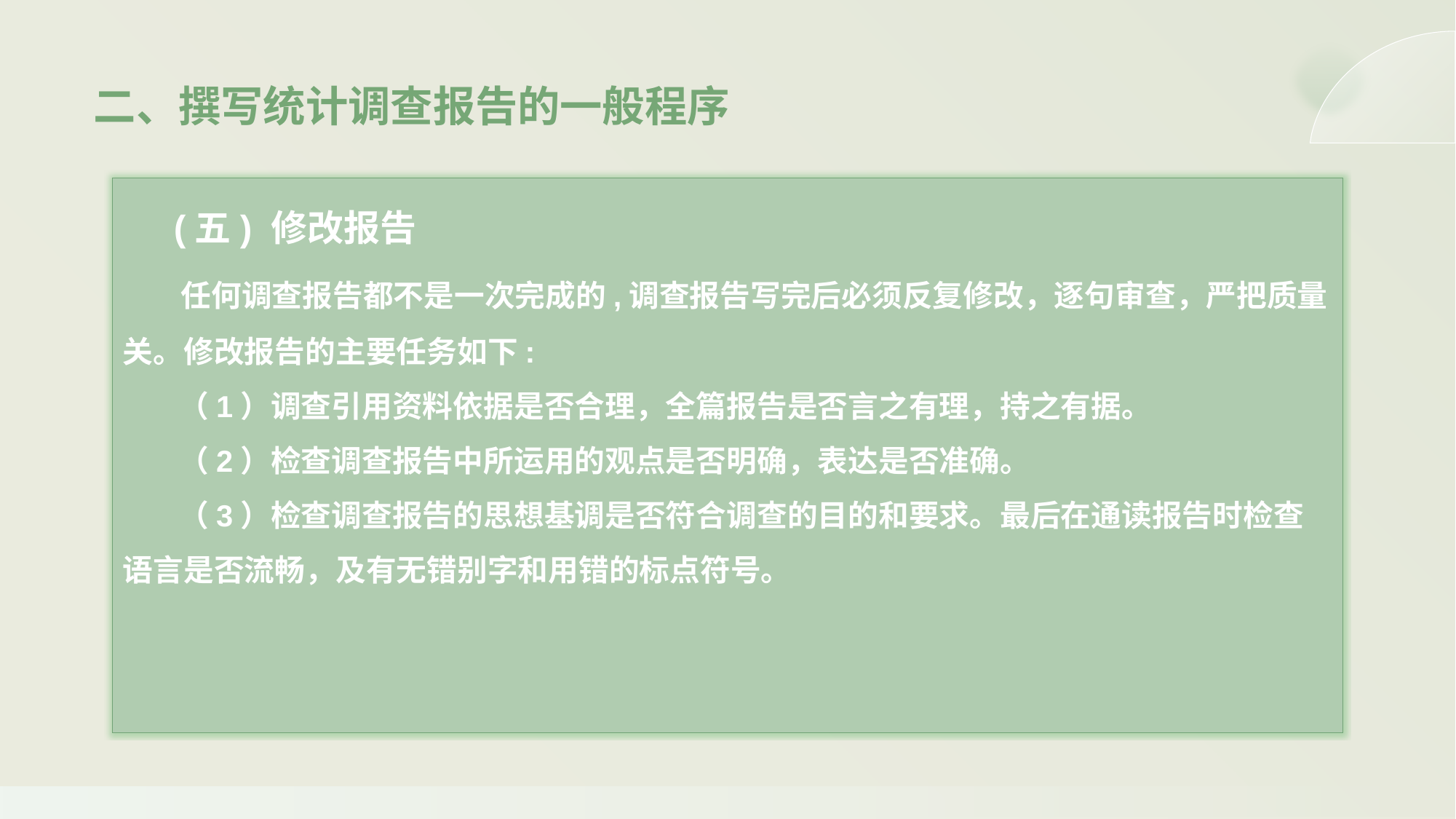

二、撰写统计调查报告的一般程序
     (五) 修改报告
      任何调查报告都不是一次完成的,调查报告写完后必须反复修改，逐句审查，严把质量关。修改报告的主要任务如下:
       （1）调查引用资料依据是否合理，全篇报告是否言之有理，持之有据。
       （2）检查调查报告中所运用的观点是否明确，表达是否准确。
       （3）检查调查报告的思想基调是否符合调查的目的和要求。最后在通读报告时检查语言是否流畅，及有无错别字和用错的标点符号。